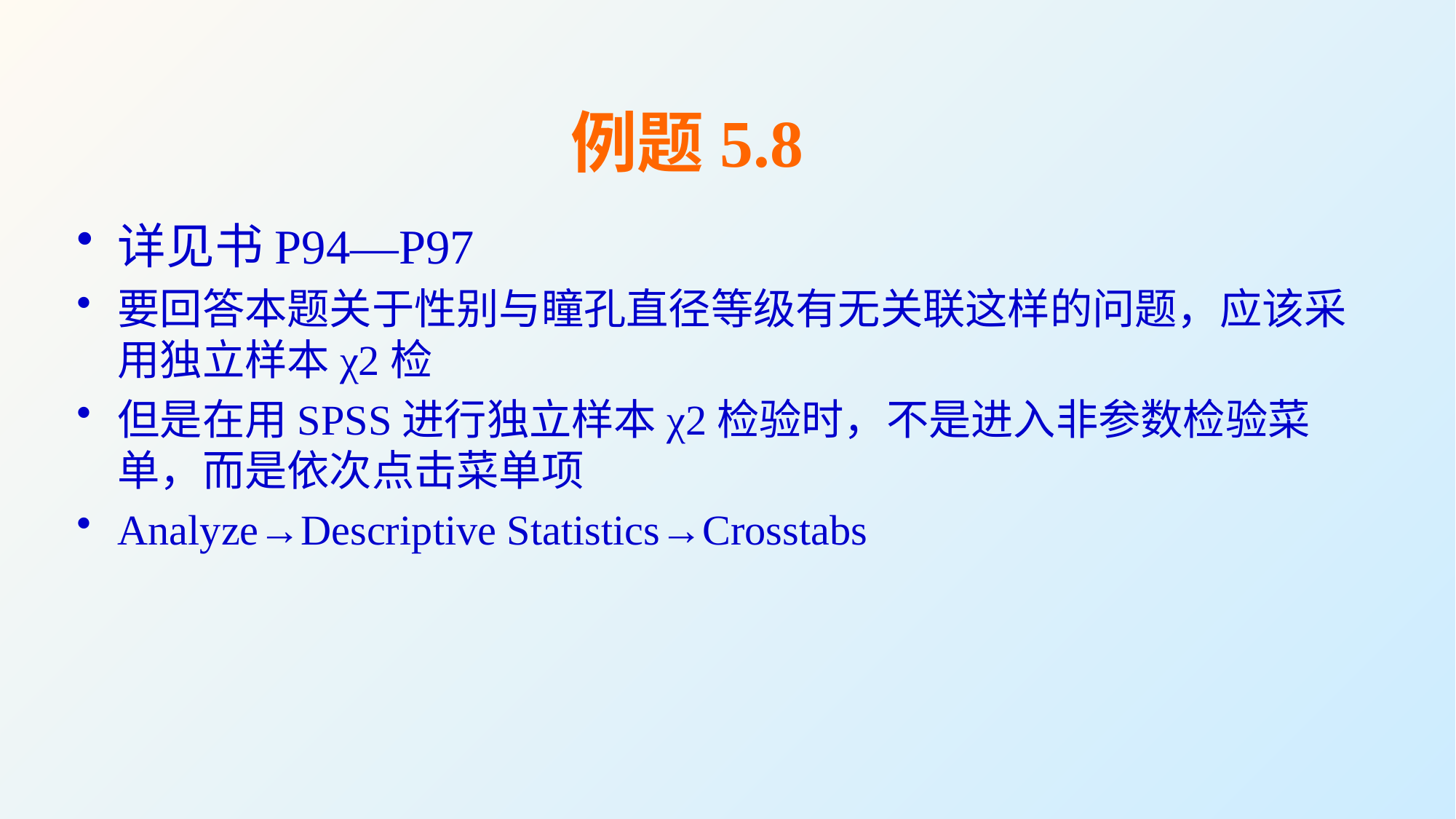

# 例题5.8
详见书P94—P97
要回答本题关于性别与瞳孔直径等级有无关联这样的问题，应该采用独立样本χ2检
但是在用SPSS进行独立样本χ2检验时，不是进入非参数检验菜单，而是依次点击菜单项
Analyze→Descriptive Statistics→Crosstabs